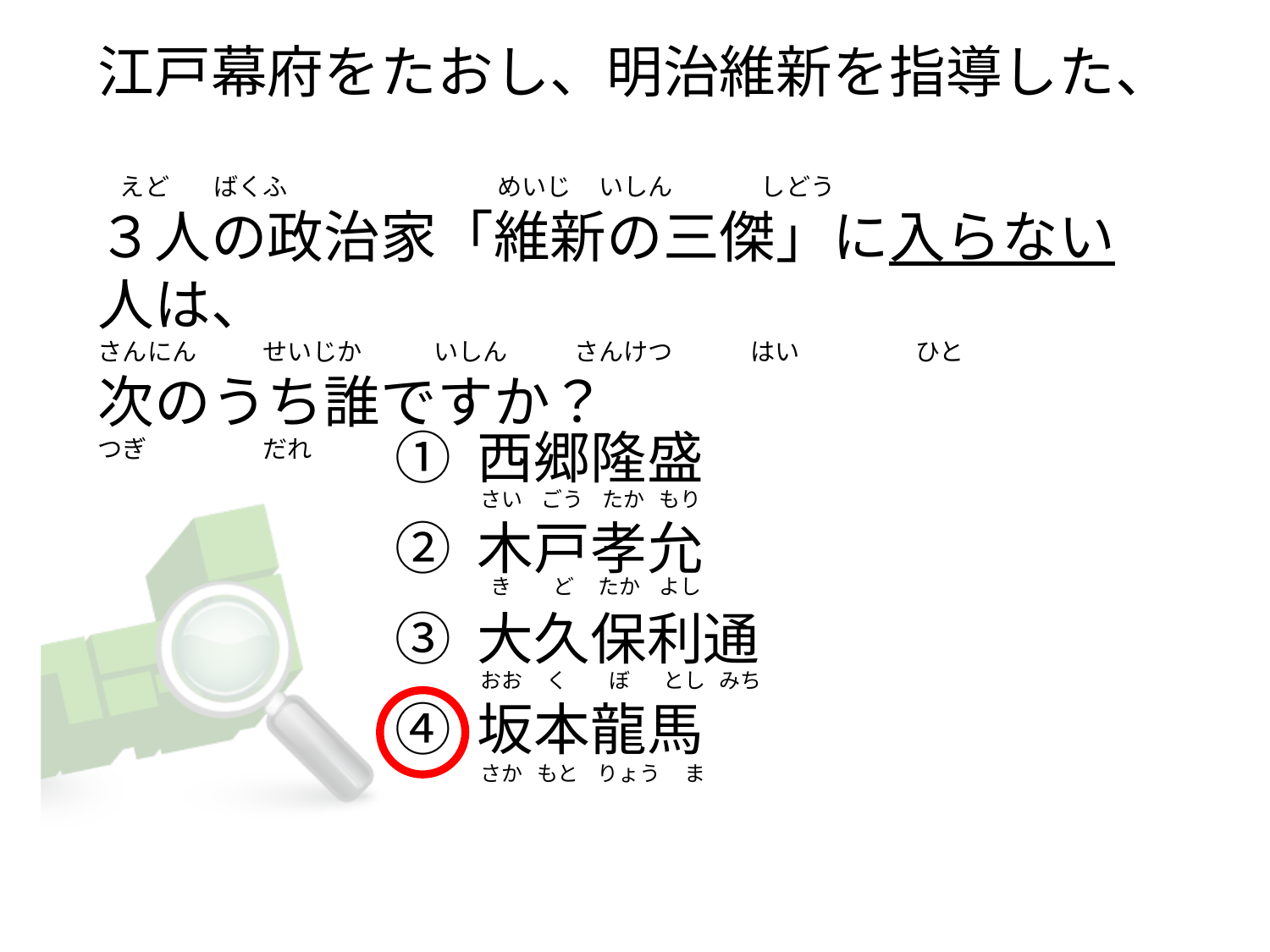

# 江戸幕府をたおし、明治維新を指導した、     えど        ばくふ                                      めいじ     いしん                しどう ３人の政治家「維新の三傑」に入らない人は、 さんにん            せいじか             いしん            さんけつ              はい                     ひと 次のうち誰ですか？ つぎ                     だれ
① 西郷隆盛
② 木戸孝允
③ 大久保利通
④ 坂本龍馬
さい    ごう    たか   もり
 き         ど     たか    よし
おお     く         ぼ       とし   みち

さか   もと    りょう     ま